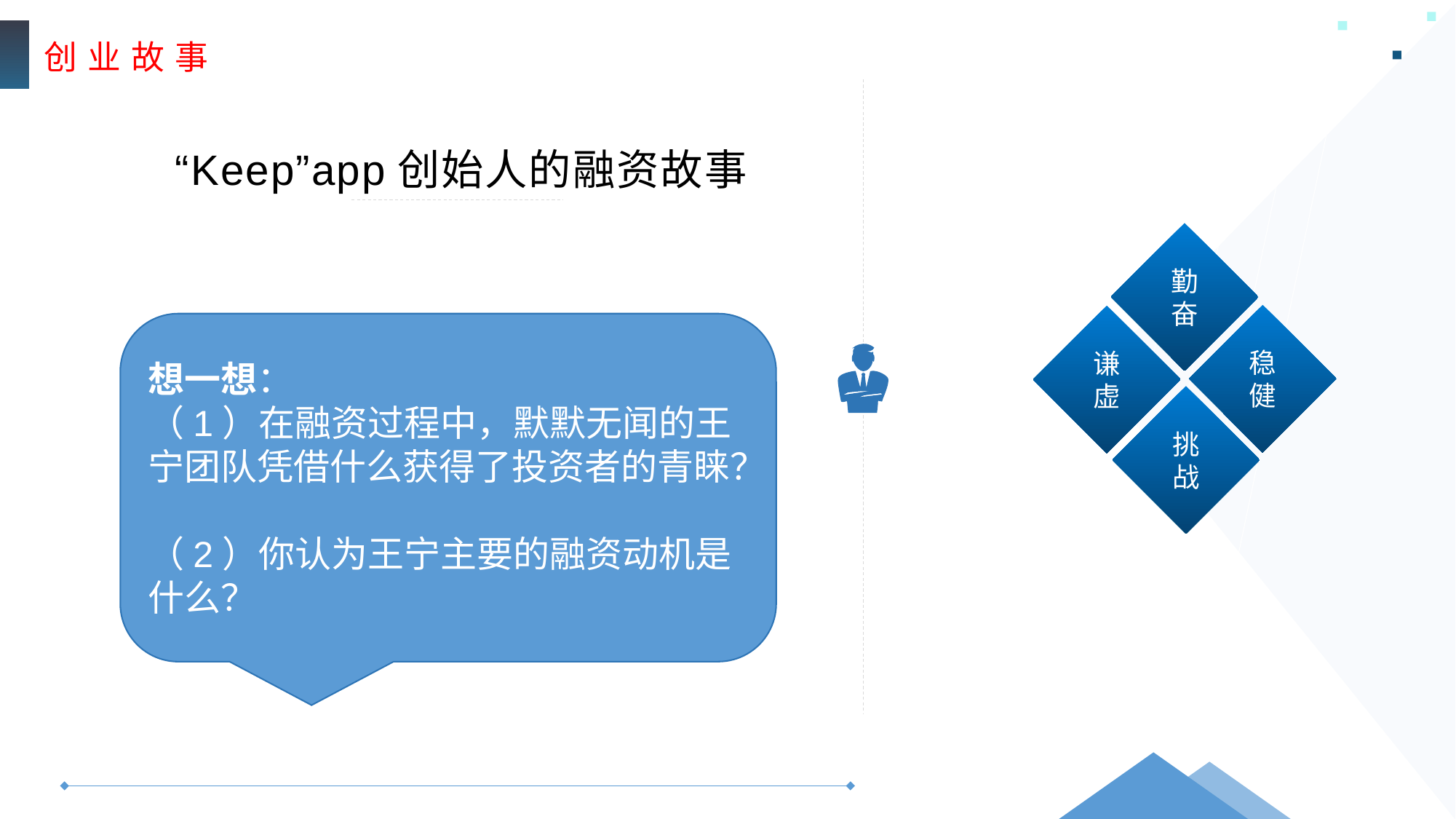

创 业 故 事

“Keep”app创始人的融资故事
勤奋
稳健
谦虚
挑战
想一想：
（1）在融资过程中，默默无闻的王宁团队凭借什么获得了投资者的青睐？

（2）你认为王宁主要的融资动机是什么？